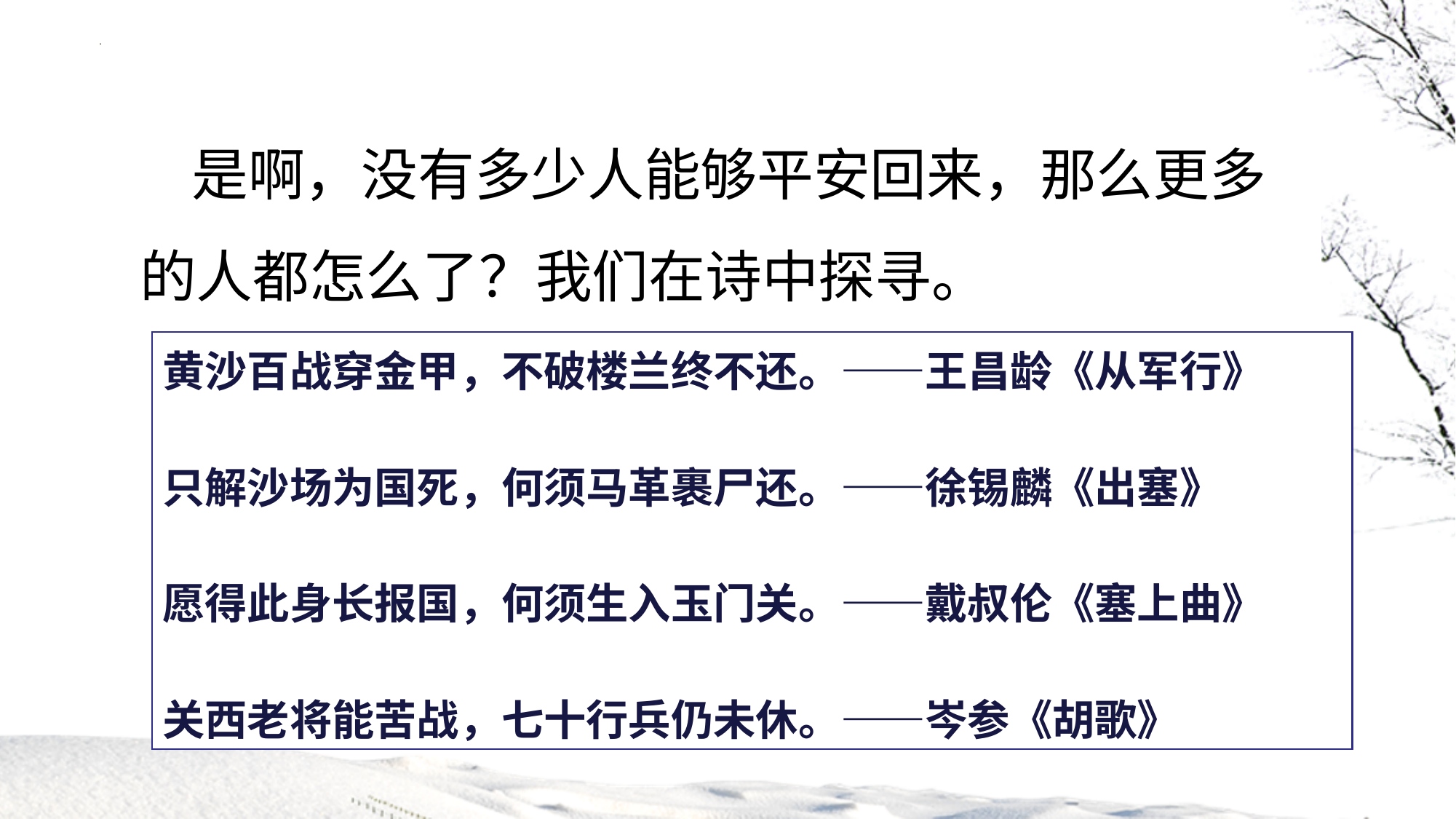

是啊，没有多少人能够平安回来，那么更多的人都怎么了？我们在诗中探寻。
黄沙百战穿金甲，不破楼兰终不还。——王昌龄《从军行》

只解沙场为国死，何须马革裹尸还。——徐锡麟《出塞》

愿得此身长报国，何须生入玉门关。——戴叔伦《塞上曲》

关西老将能苦战，七十行兵仍未休。——岑参《胡歌》